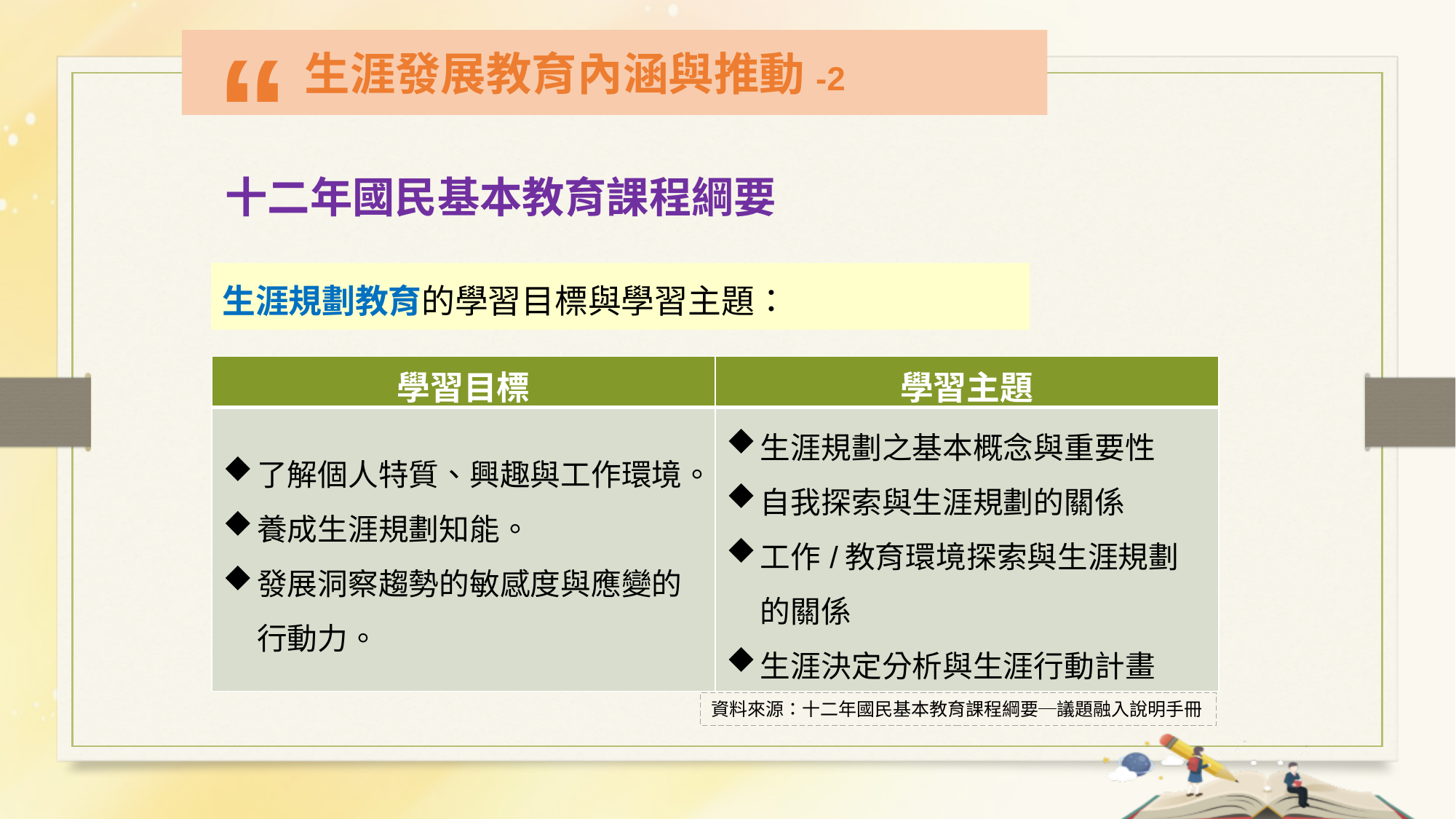

“
生涯發展教育內涵與推動-2

十二年國民基本教育課程綱要

生涯規劃教育的學習目標與學習主題：
| 學習目標 | 學習主題 |
| --- | --- |
| 了解個人特質、興趣與工作環境。 養成生涯規劃知能。 發展洞察趨勢的敏感度與應變的行動力。 | 生涯規劃之基本概念與重要性 自我探索與生涯規劃的關係 工作/教育環境探索與生涯規劃的關係 生涯決定分析與生涯行動計畫 |
資料來源：十二年國民基本教育課程綱要─議題融入說明手冊